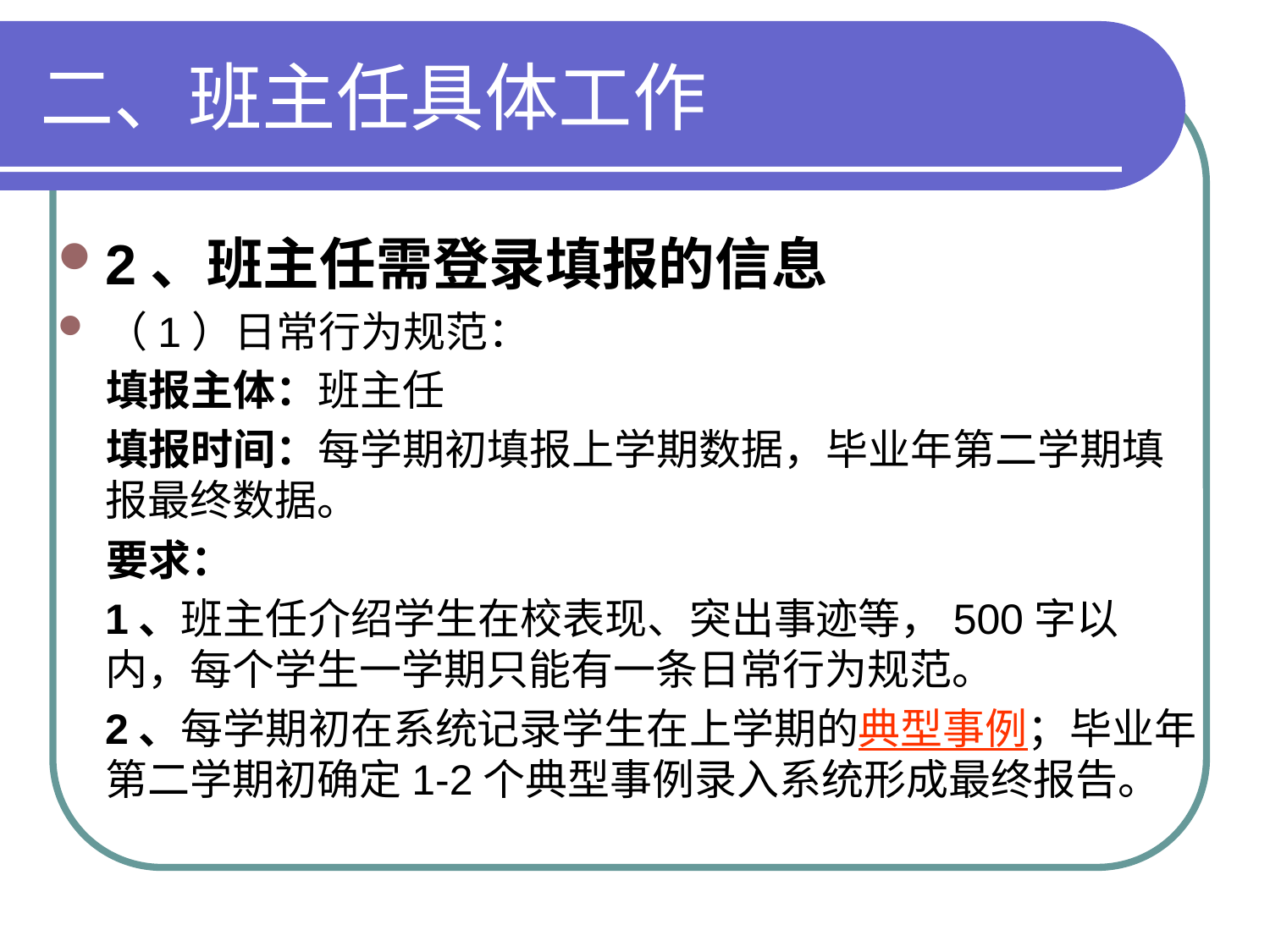

# 二、班主任具体工作
2、班主任需登录填报的信息
（1）日常行为规范：
    填报主体：班主任
    填报时间：每学期初填报上学期数据，毕业年第二学期填报最终数据。
    要求：
    1、班主任介绍学生在校表现、突出事迹等，500字以内，每个学生一学期只能有一条日常行为规范。
    2、每学期初在系统记录学生在上学期的典型事例；毕业年第二学期初确定1-2个典型事例录入系统形成最终报告。